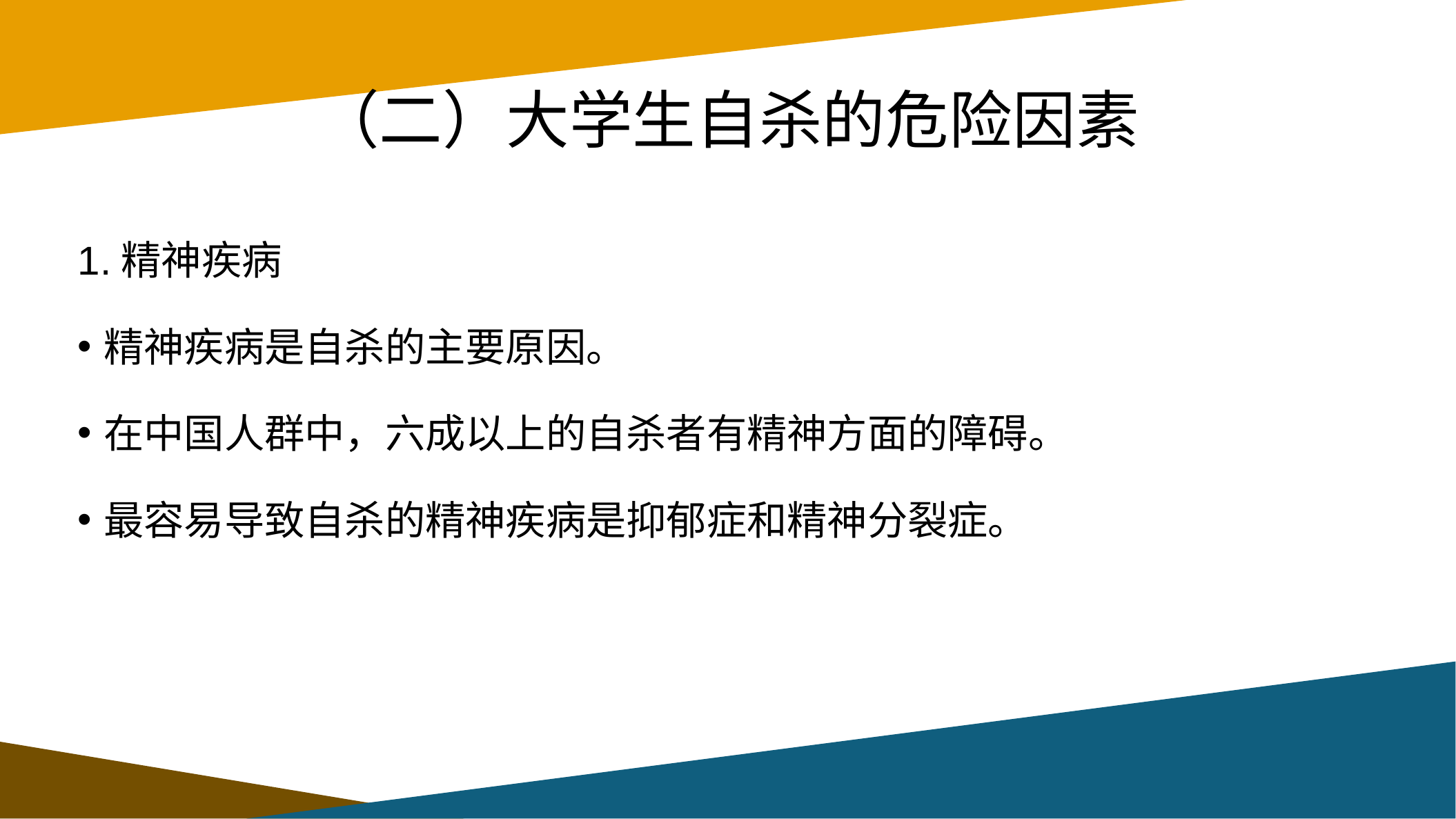

# （二）大学生自杀的危险因素
1.精神疾病
精神疾病是自杀的主要原因。
在中国人群中，六成以上的自杀者有精神方面的障碍。
最容易导致自杀的精神疾病是抑郁症和精神分裂症。